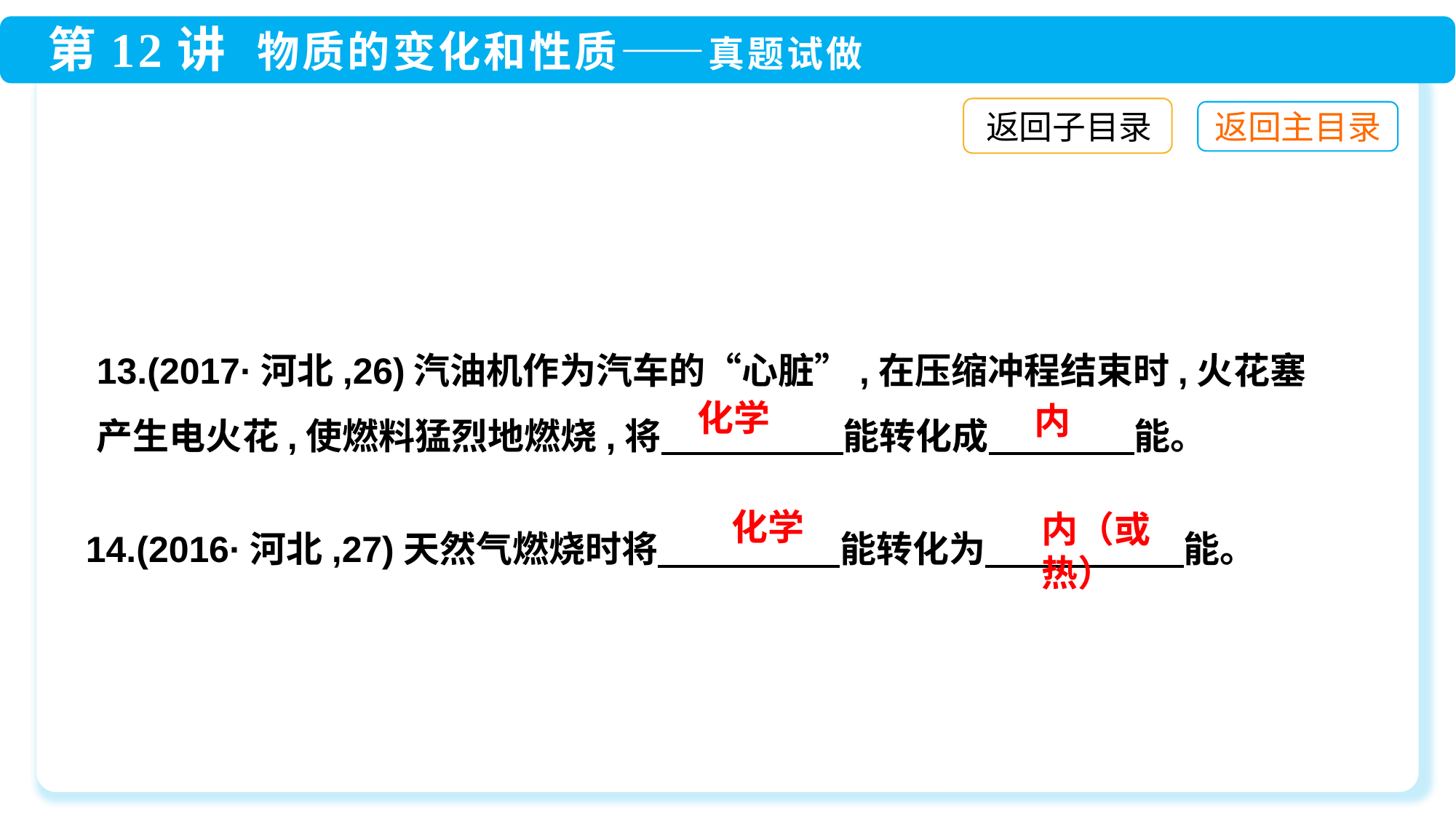

返回子目录

13.(2017·河北,26)汽油机作为汽车的“心脏”,在压缩冲程结束时,火花塞产生电火花,使燃料猛烈地燃烧,将　　　　　能转化成　　　　能。
化学
内
化学
 14.(2016·河北,27)天然气燃烧时将　　　　　能转化为　　　　　  能。
内（或热）